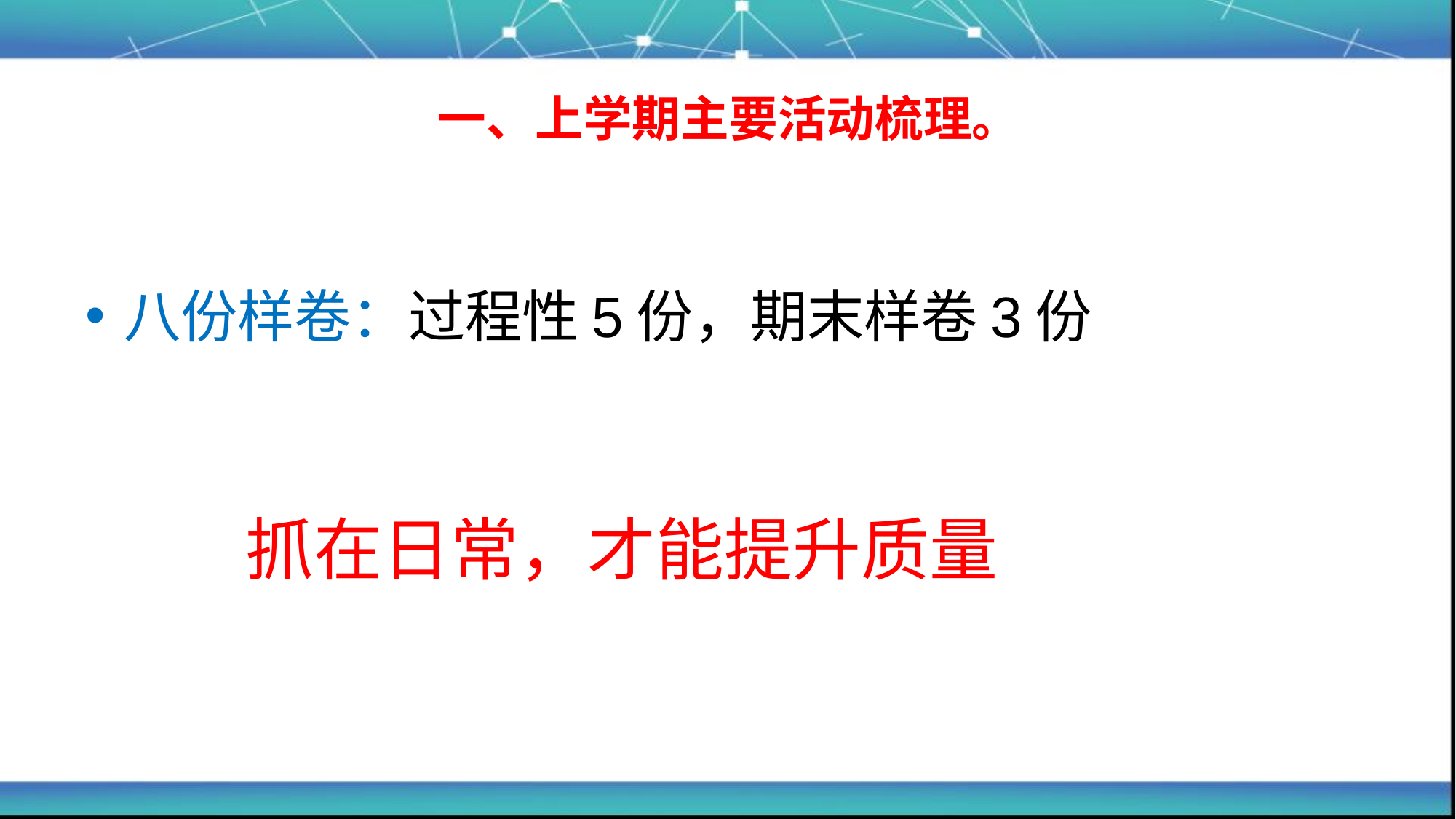

# 一、上学期主要活动梳理。
八份样卷：过程性5份，期末样卷3份

                    抓在日常，才能提升质量